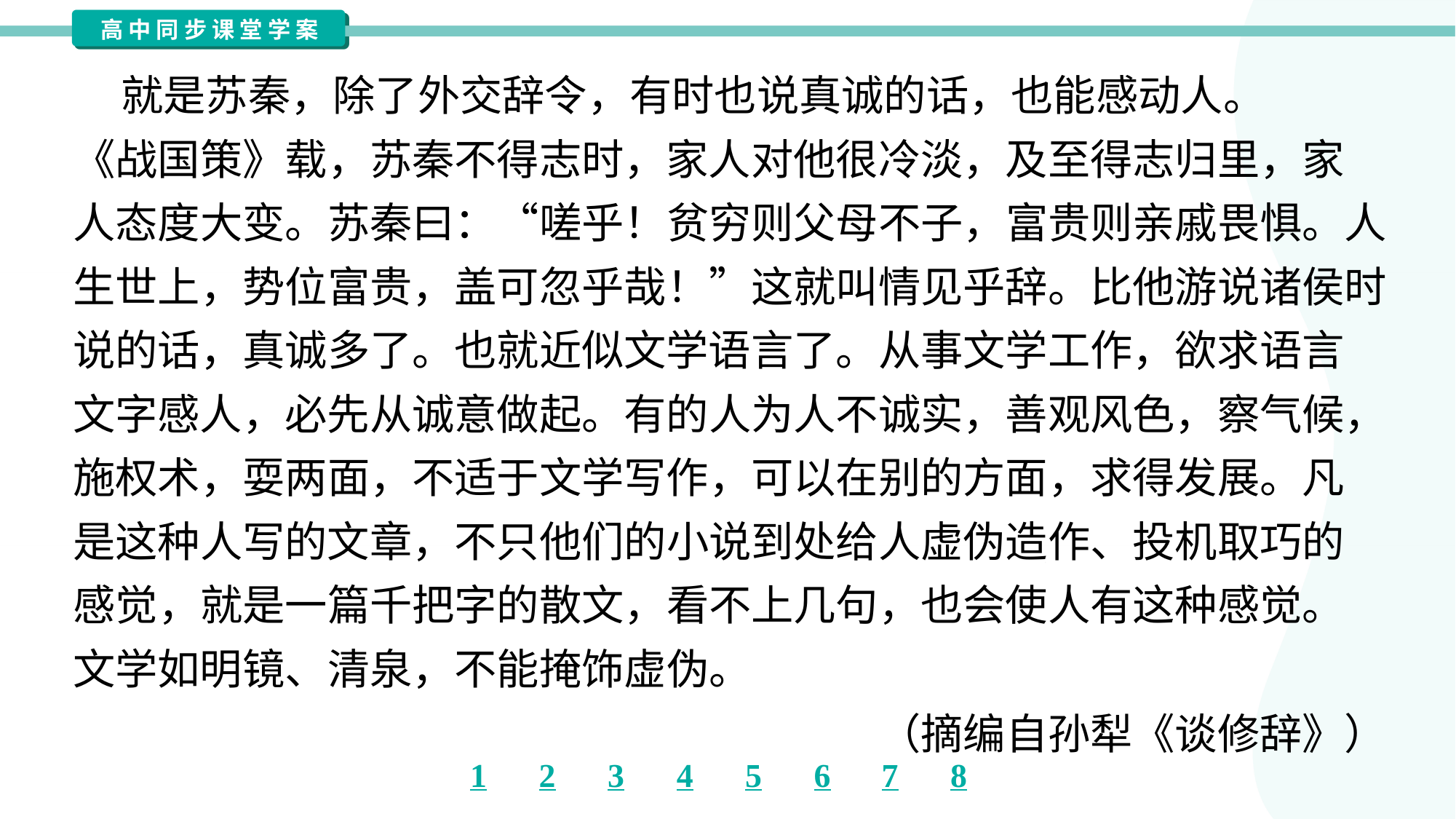

就是苏秦，除了外交辞令，有时也说真诚的话，也能感动人。
《战国策》载，苏秦不得志时，家人对他很冷淡，及至得志归里，家
人态度大变。苏秦曰：“嗟乎！贫穷则父母不子，富贵则亲戚畏惧。人
生世上，势位富贵，盖可忽乎哉！”这就叫情见乎辞。比他游说诸侯时
说的话，真诚多了。也就近似文学语言了。从事文学工作，欲求语言
文字感人，必先从诚意做起。有的人为人不诚实，善观风色，察气候，
施权术，耍两面，不适于文学写作，可以在别的方面，求得发展。凡
是这种人写的文章，不只他们的小说到处给人虚伪造作、投机取巧的
感觉，就是一篇千把字的散文，看不上几句，也会使人有这种感觉。
文学如明镜、清泉，不能掩饰虚伪。
（摘编自孙犁《谈修辞》）